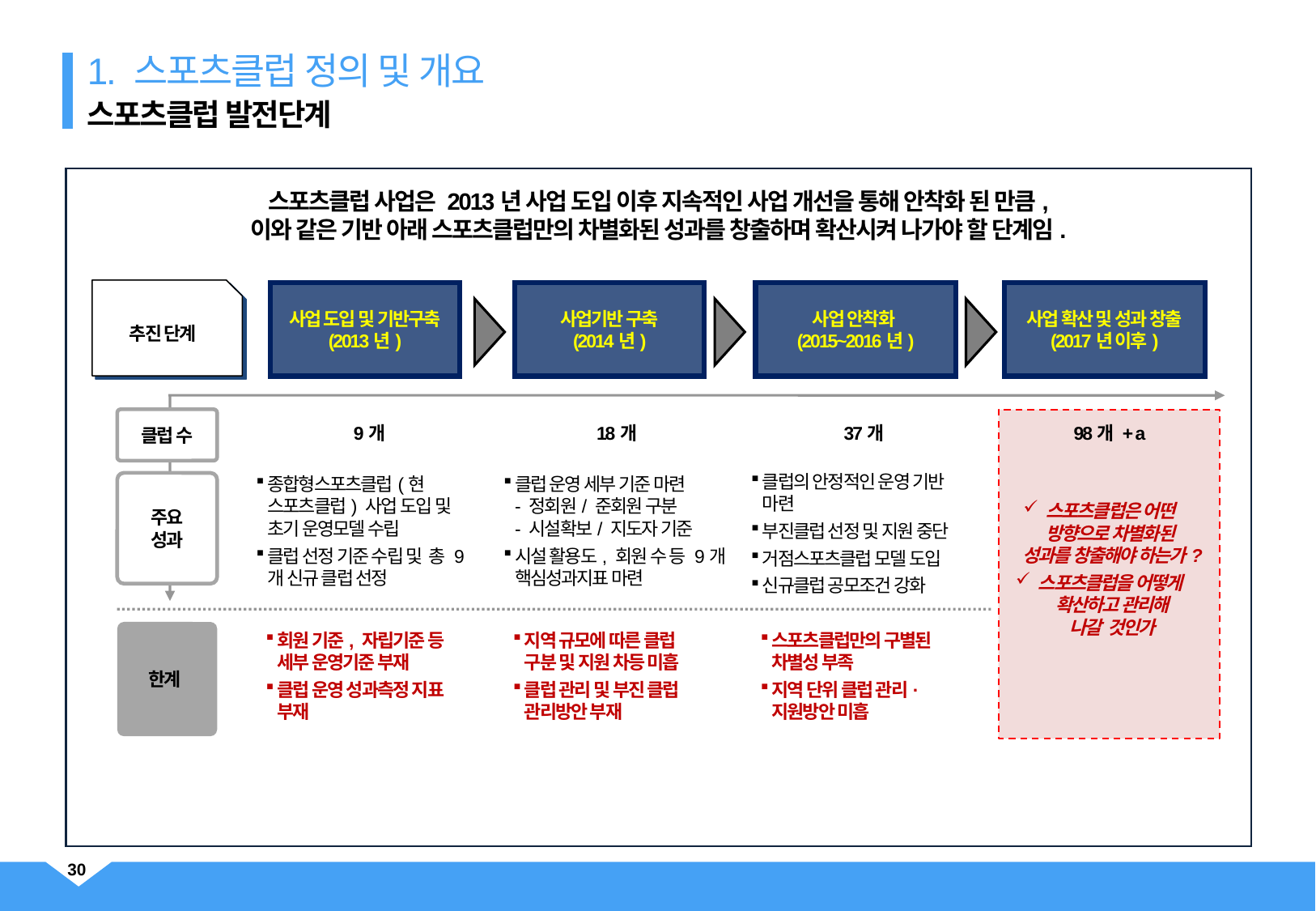

스포츠클럽 발전단계
1. 스포츠클럽 정의 및 개요

스포츠클럽 사업은 2013년 사업 도입 이후 지속적인 사업 개선을 통해 안착화 된 만큼,
이와 같은 기반 아래 스포츠클럽만의 차별화된 성과를 창출하며 확산시켜 나가야 할 단계임.
추진 단계
사업 도입 및 기반구축
(2013년)
사업기반 구축
(2014년)
사업 안착화
(2015~2016년)
사업 확산 및 성과 창출
(2017년 이후)

클럽 수
9개
18개
37개

98개 + a
스포츠클럽은 어떤
방향으로 차별화된
성과를 창출해야 하는가?
스포츠클럽을 어떻게
확산하고 관리해
나갈  것인가

클럽의 안정적인 운영 기반 마련
부진클럽 선정 및 지원 중단
거점스포츠클럽 모델 도입
신규클럽 공모조건 강화
종합형스포츠클럽(현 스포츠클럽) 사업 도입 및 초기 운영모델 수립
클럽 선정 기준 수립 및  총 9개 신규 클럽 선정
클럽 운영 세부 기준 마련
- 정회원/ 준회원 구분
- 시설확보/ 지도자 기준
시설 활용도, 회원 수 등 9개 핵심성과지표 마련
주요
성과

한계
회원 기준, 자립기준 등
세부 운영기준 부재
클럽 운영 성과측정 지표 부재
지역 규모에 따른 클럽
구분 및 지원 차등 미흡
클럽 관리 및 부진 클럽 관리방안 부재
스포츠클럽만의 구별된
차별성 부족
지역 단위 클럽 관리·지원방안 미흡